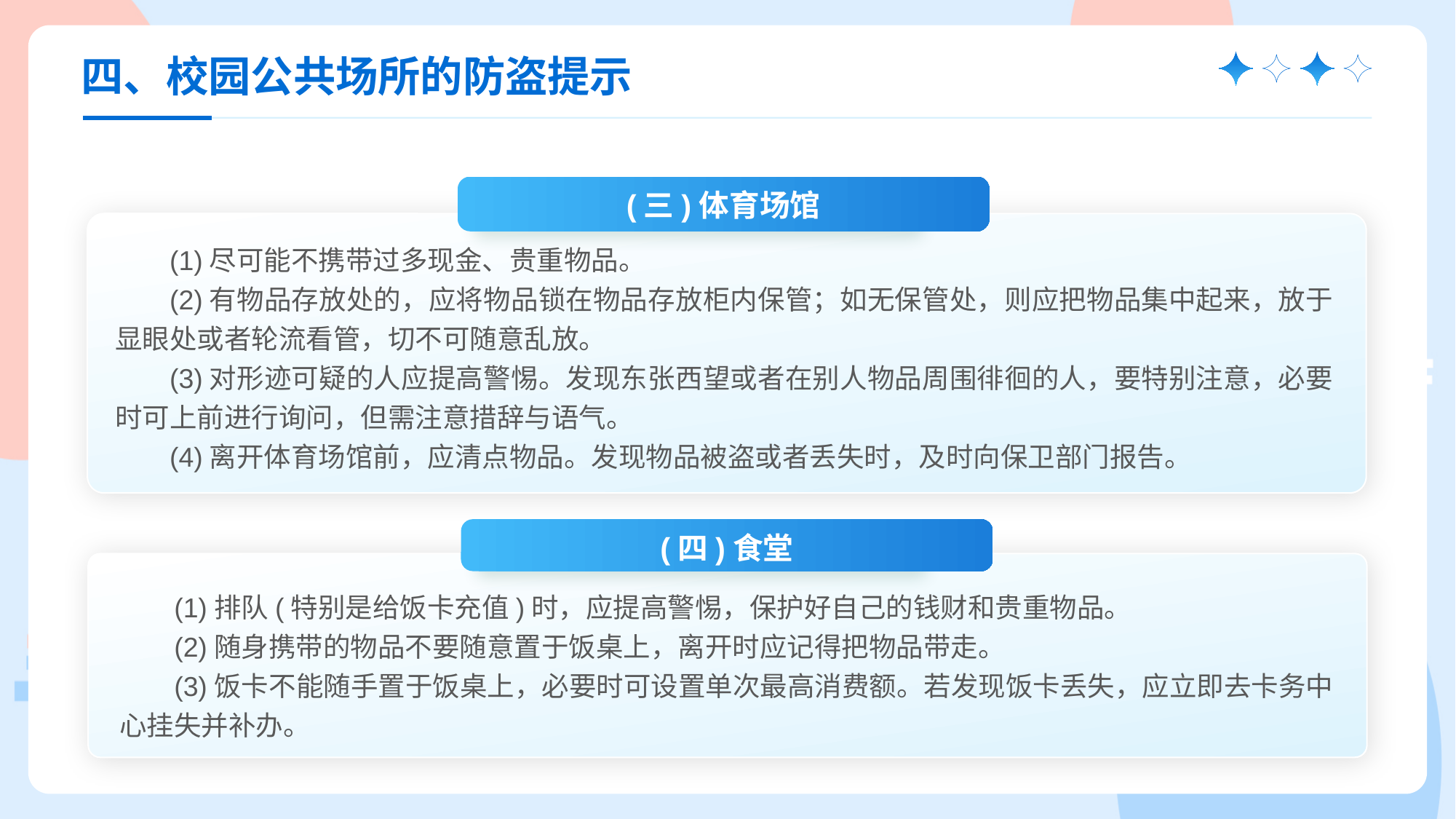

四、校园公共场所的防盗提示

(三)体育场馆

(1)尽可能不携带过多现金、贵重物品。
(2)有物品存放处的，应将物品锁在物品存放柜内保管；如无保管处，则应把物品集中起来，放于显眼处或者轮流看管，切不可随意乱放。
(3)对形迹可疑的人应提高警惕。发现东张西望或者在别人物品周围徘徊的人，要特别注意，必要时可上前进行询问，但需注意措辞与语气。
(4)离开体育场馆前，应清点物品。发现物品被盗或者丢失时，及时向保卫部门报告。

(四)食堂

(1)排队(特别是给饭卡充值)时，应提高警惕，保护好自己的钱财和贵重物品。
(2)随身携带的物品不要随意置于饭桌上，离开时应记得把物品带走。
(3)饭卡不能随手置于饭桌上，必要时可设置单次最高消费额。若发现饭卡丢失，应立即去卡务中心挂失并补办。